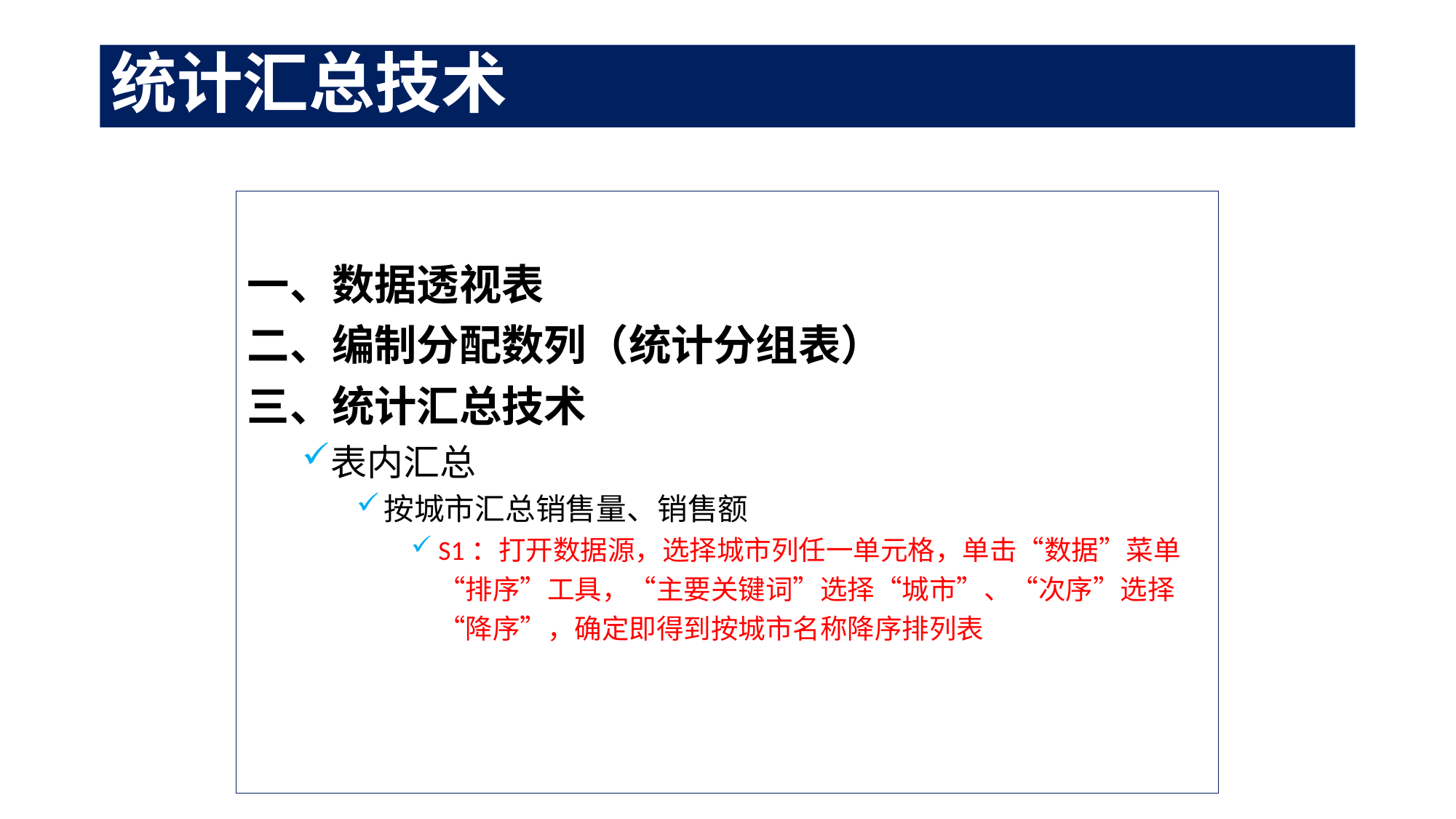

# 统计汇总技术

一、数据透视表
二、编制分配数列（统计分组表）
三、统计汇总技术
表内汇总
按城市汇总销售量、销售额
S1：打开数据源，选择城市列任一单元格，单击“数据”菜单“排序”工具，“主要关键词”选择“城市”、“次序”选择“降序”，确定即得到按城市名称降序排列表